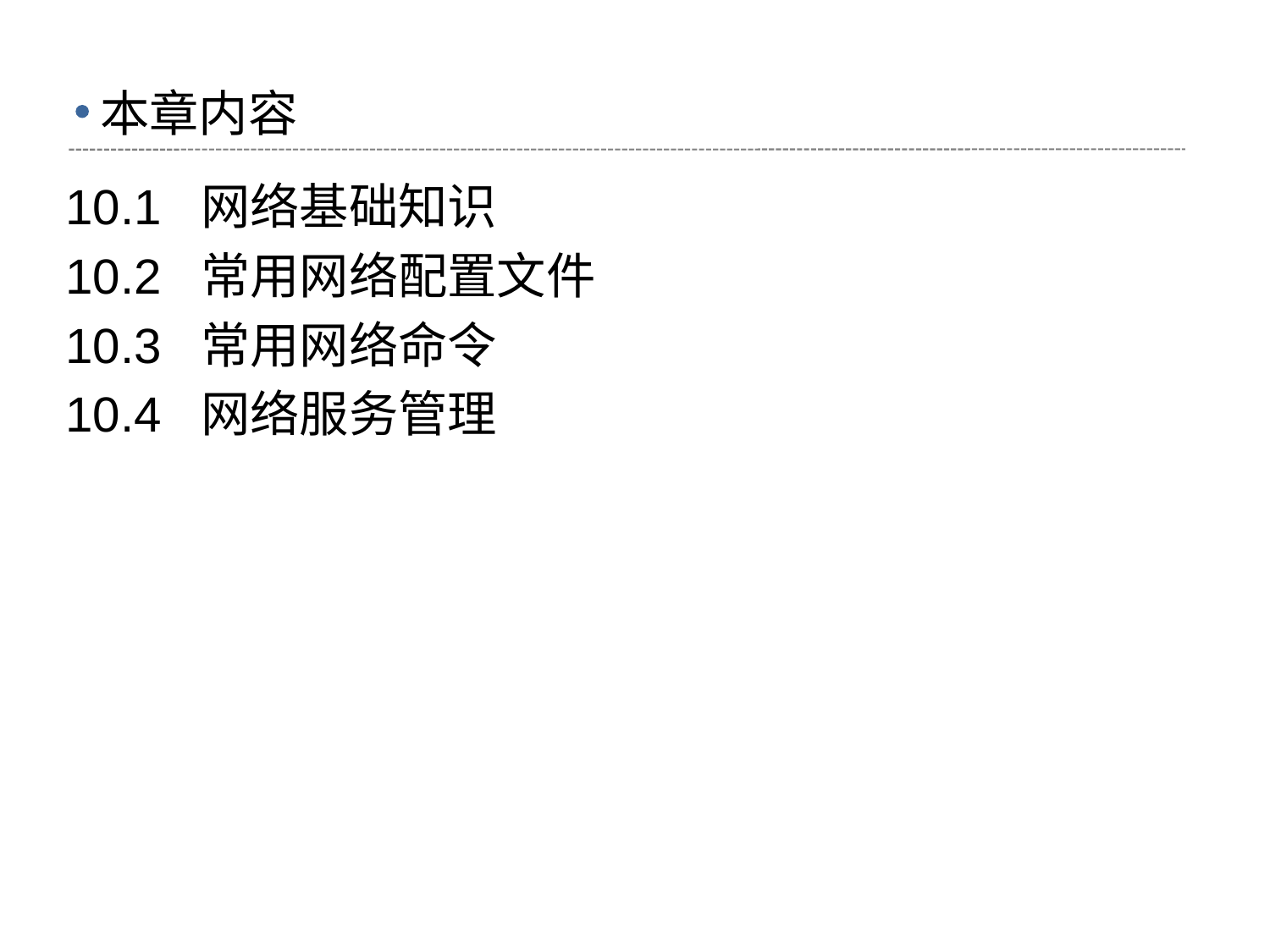

# 本章内容
10.1  网络基础知识
10.2  常用网络配置文件
10.3  常用网络命令
10.4  网络服务管理